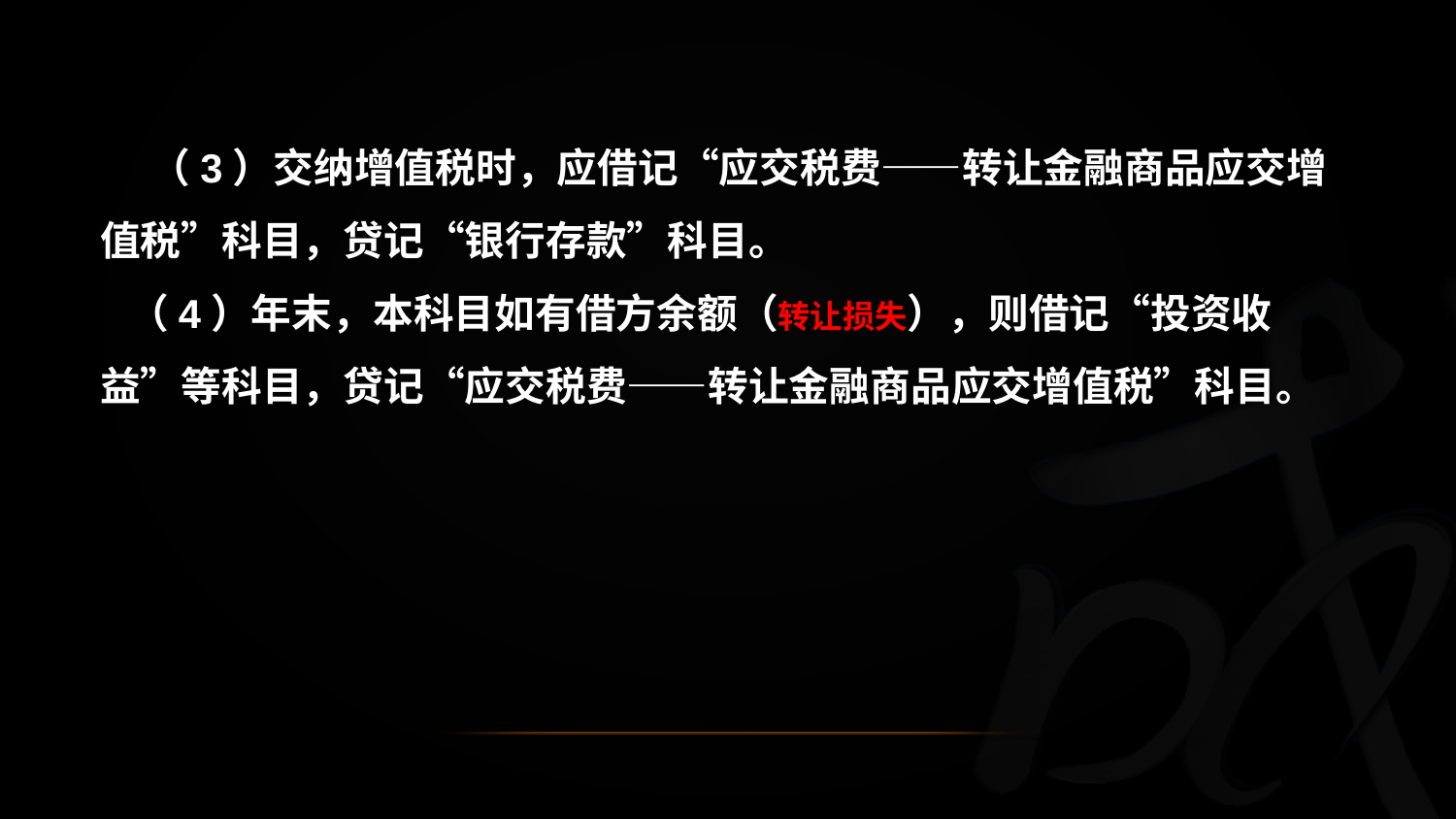

（3）交纳增值税时，应借记“应交税费——转让金融商品应交增值税”科目，贷记“银行存款”科目。
  （4）年末，本科目如有借方余额（转让损失），则借记“投资收益”等科目，贷记“应交税费——转让金融商品应交增值税”科目。